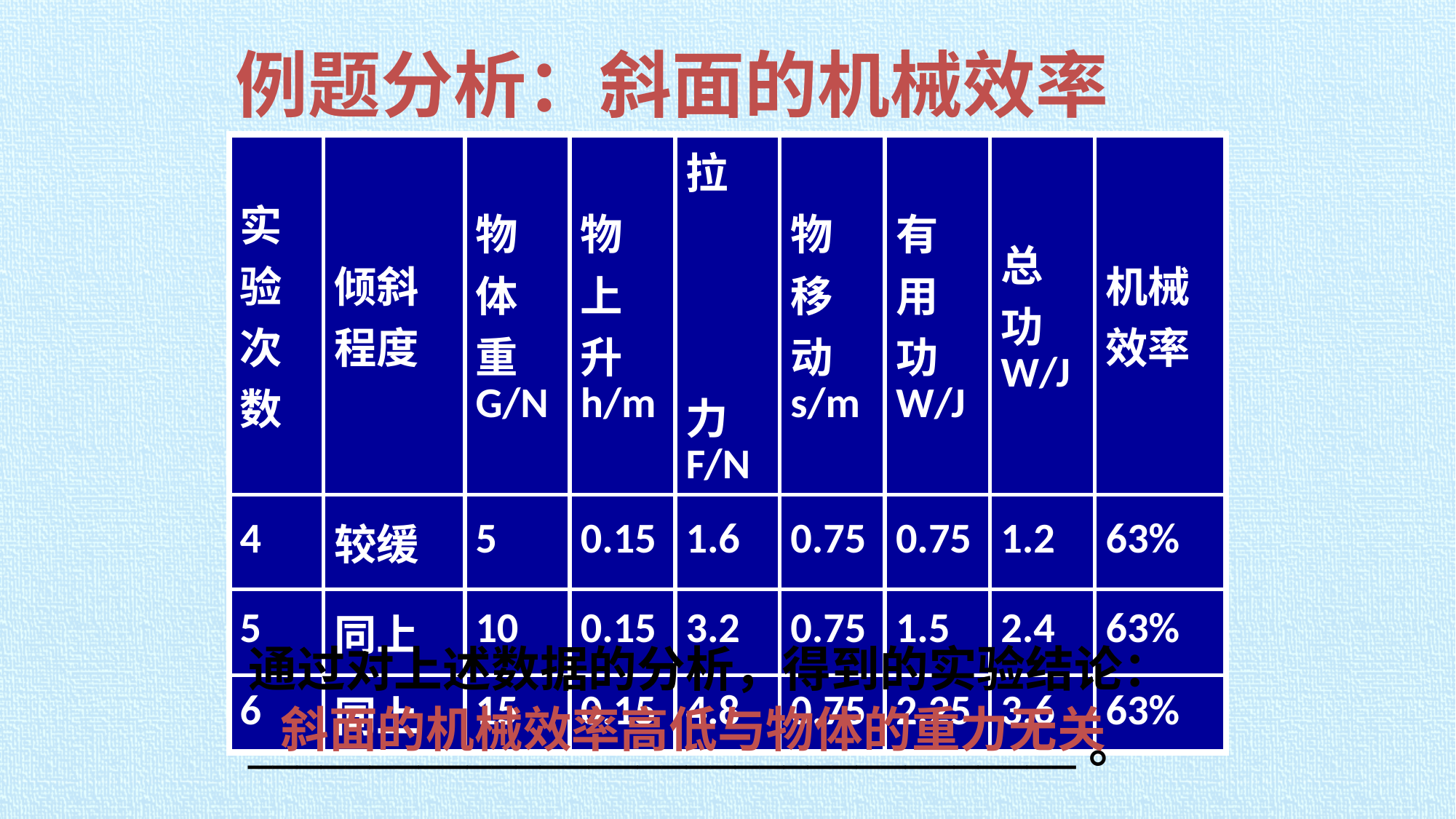

例题分析：斜面的机械效率
| 实验次数 | 倾斜程度 | 物体重G/N | 物上升h/m | 拉　　　力F/N | 物移动s/m | 有用功W/J | 总功W/J | 机械效率 |
| --- | --- | --- | --- | --- | --- | --- | --- | --- |
| 4 | 较缓 | 5 | 0.15 | 1.6 | 0.75 | 0.75 | 1.2 | 63% |
| 5 | 同上 | 10 | 0.15 | 3.2 | 0.75 | 1.5 | 2.4 | 63% |
| 6 | 同上 | 15 | 0.15 | 4.8 | 0.75 | 2.25 | 3.6 | 63% |
通过对上述数据的分析，得到的实验结论：
__________________________________。
斜面的机械效率高低与物体的重力无关